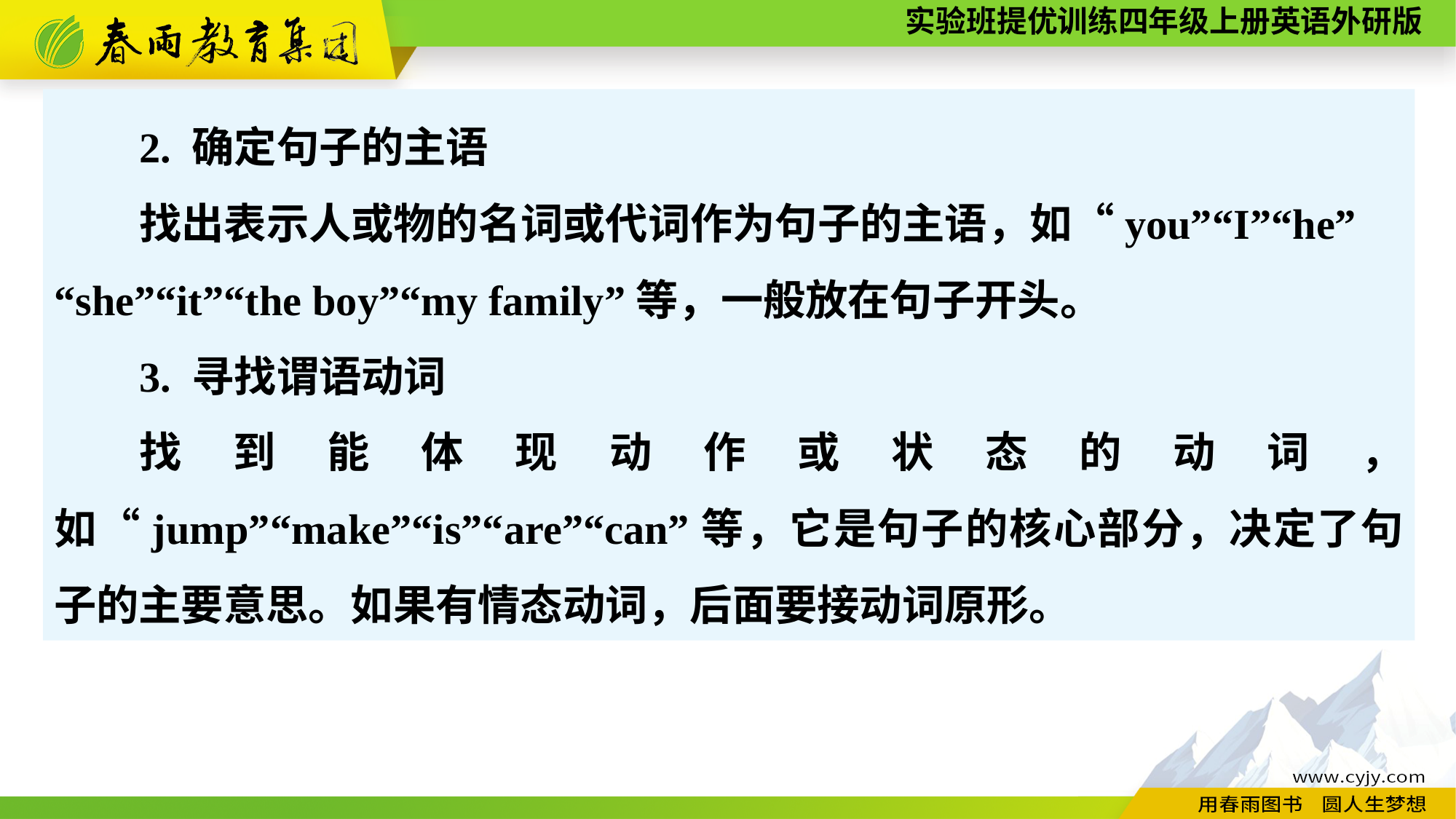

2. 确定句子的主语
找出表示人或物的名词或代词作为句子的主语，如“you”“I”“he”
“she”“it”“the boy”“my family”等，一般放在句子开头。
3. 寻找谓语动词
找到能体现动作或状态的动词，如“jump”“make”“is”“are”“can”等，它是句子的核心部分，决定了句子的主要意思。如果有情态动词，后面要接动词原形。